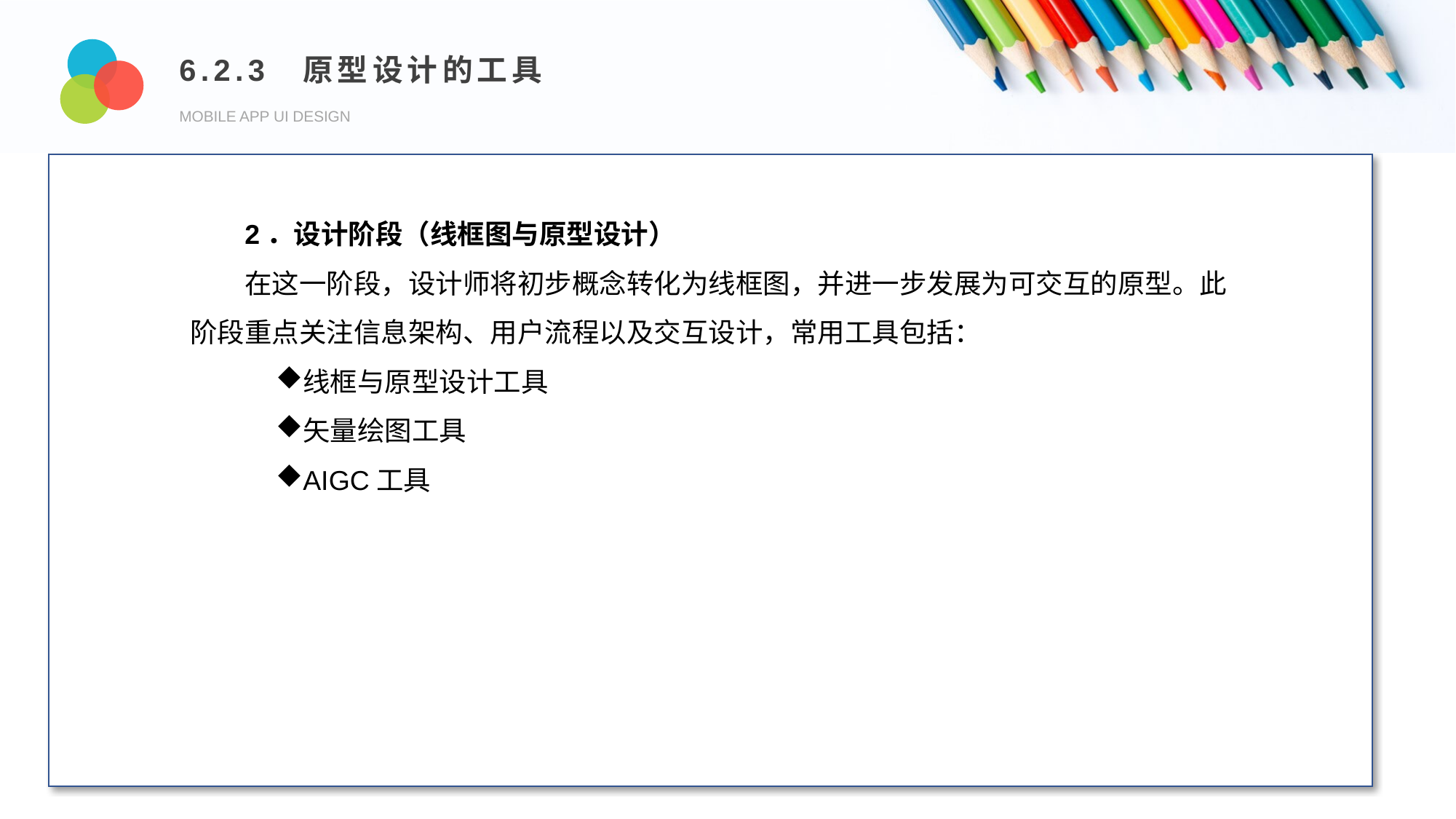

6.2.3  原型设计的工具
MOBILE APP UI DESIGN
Design and Production
2．设计阶段（线框图与原型设计）
在这一阶段，设计师将初步概念转化为线框图，并进一步发展为可交互的原型。此阶段重点关注信息架构、用户流程以及交互设计，常用工具包括：
线框与原型设计工具
矢量绘图工具
AIGC工具